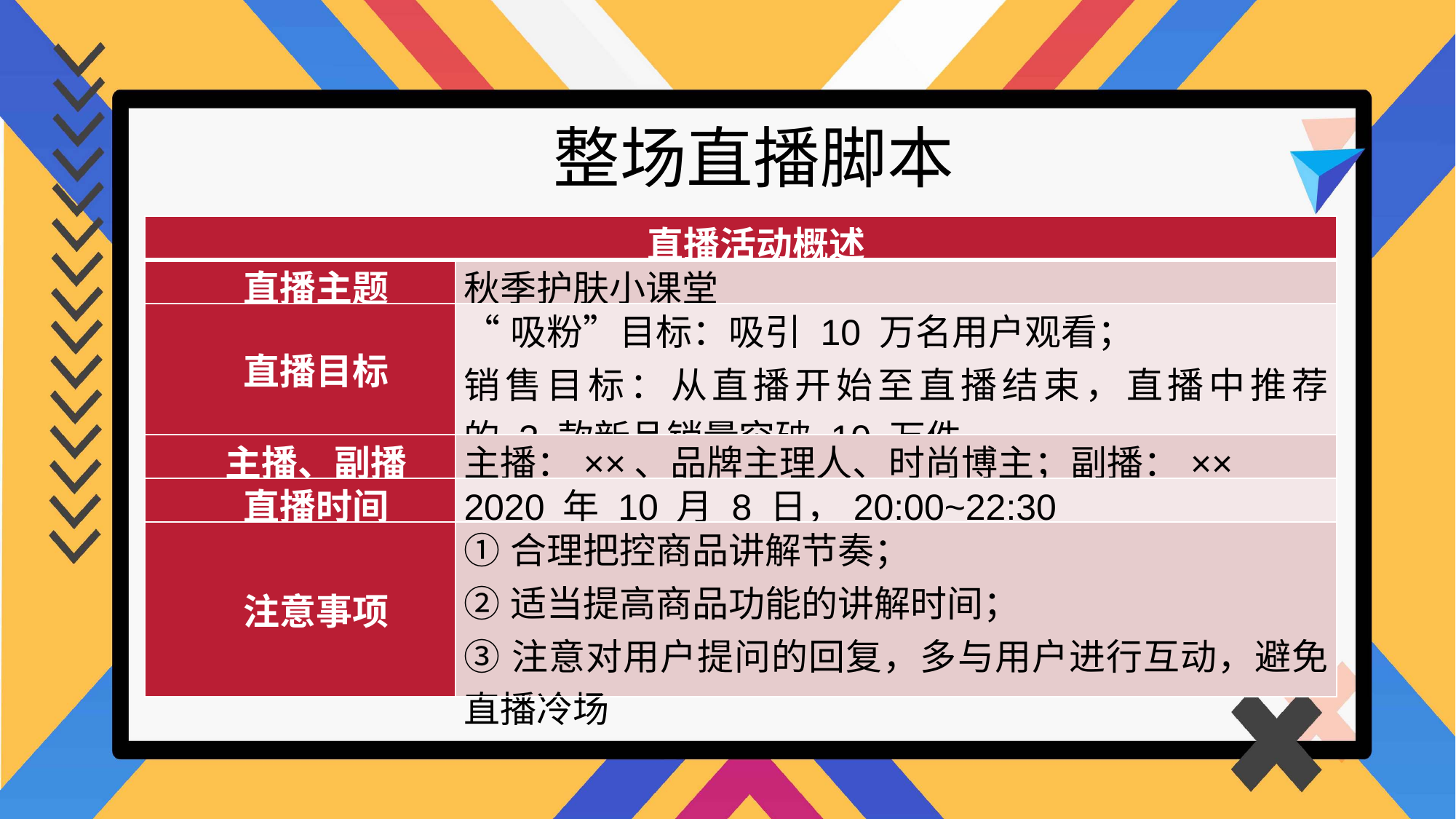

整场直播脚本
| 直播活动概述 |  |
| --- | --- |
| 直播主题 | 秋季护肤小课堂 |
| 直播目标 | “吸粉”目标：吸引 10 万名用户观看； 销售目标：从直播开始至直播结束，直播中推荐的 3 款新品销量突破 10 万件 |
| 主播、副播 | 主播：××、品牌主理人、时尚博主；副播：×× |
| 直播时间 | 2020 年 10 月 8 日，20:00~22:30 |
| 注意事项 | ①合理把控商品讲解节奏； ②适当提高商品功能的讲解时间； ③注意对用户提问的回复，多与用户进行互动，避免直播冷场 |